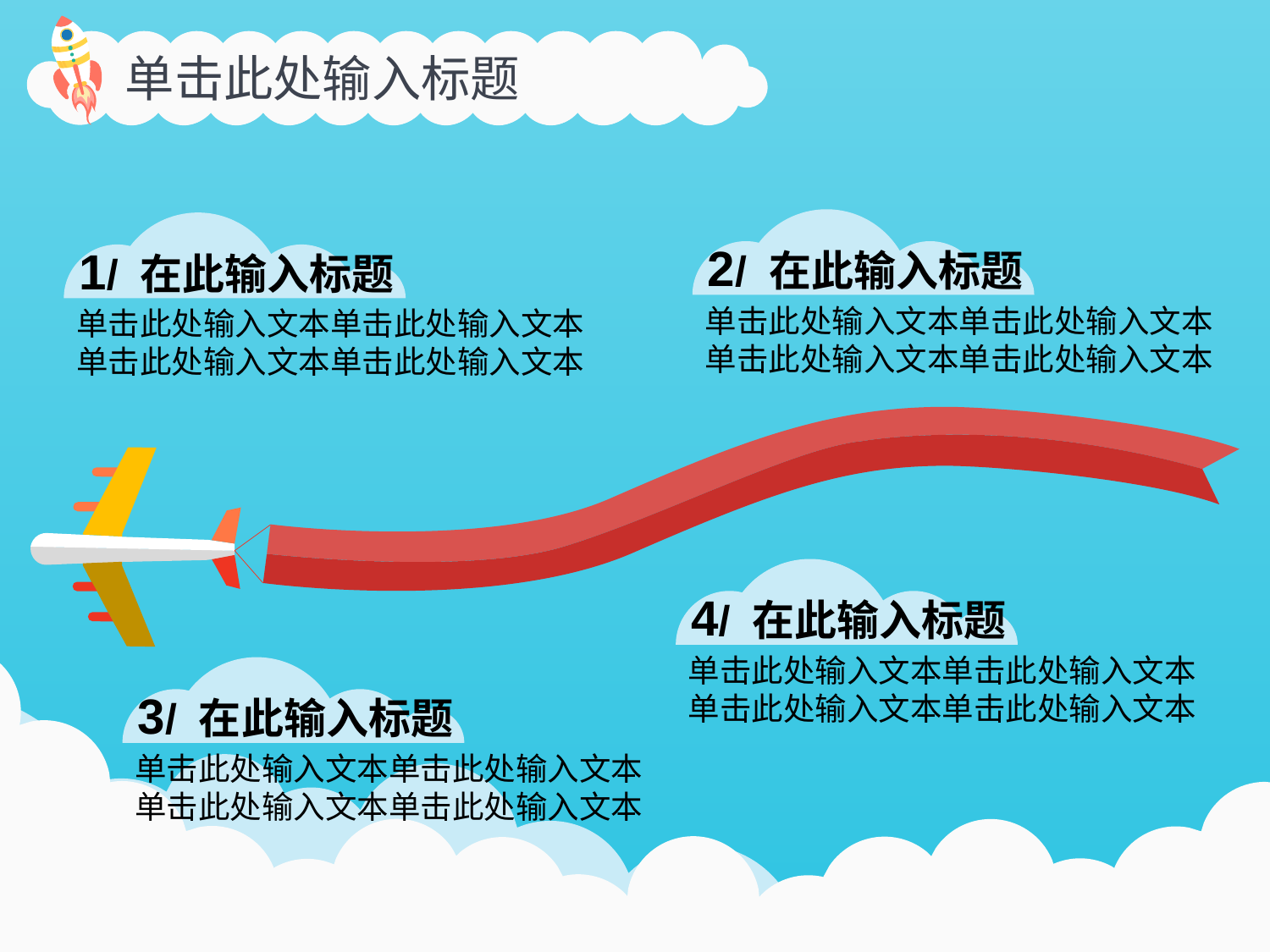

单击此处输入标题

2/ 在此输入标题
单击此处输入文本单击此处输入文本
单击此处输入文本单击此处输入文本

1/ 在此输入标题
单击此处输入文本单击此处输入文本
单击此处输入文本单击此处输入文本

4/ 在此输入标题
单击此处输入文本单击此处输入文本
单击此处输入文本单击此处输入文本

3/ 在此输入标题
单击此处输入文本单击此处输入文本
单击此处输入文本单击此处输入文本